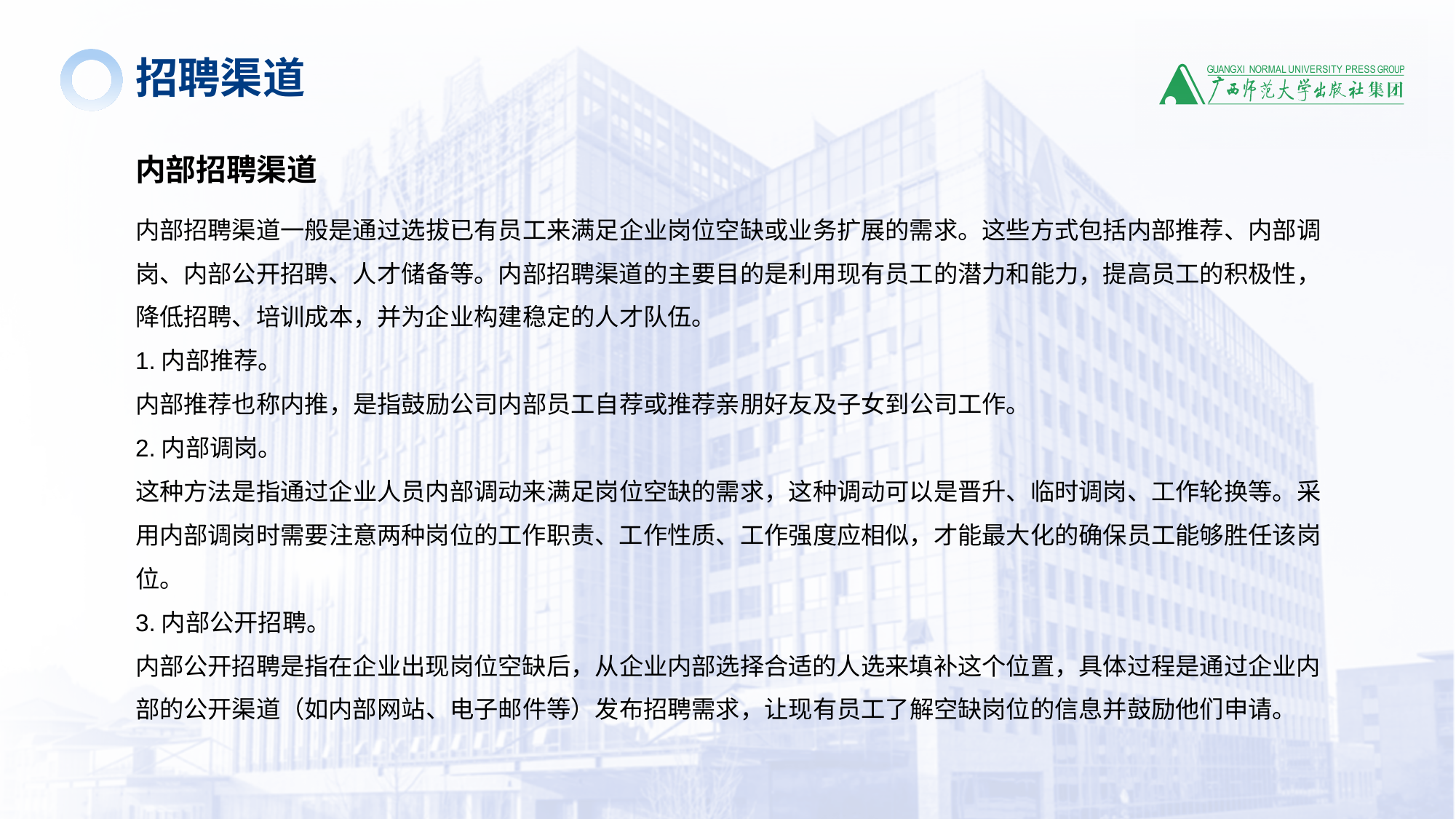

招聘渠道

内部招聘渠道
内部招聘渠道一般是通过选拔已有员工来满足企业岗位空缺或业务扩展的需求。这些方式包括内部推荐、内部调岗、内部公开招聘、人才储备等。内部招聘渠道的主要目的是利用现有员工的潜力和能力，提高员工的积极性，降低招聘、培训成本，并为企业构建稳定的人才队伍。
1.内部推荐。
内部推荐也称内推，是指鼓励公司内部员工自荐或推荐亲朋好友及子女到公司工作。
2.内部调岗。
这种方法是指通过企业人员内部调动来满足岗位空缺的需求，这种调动可以是晋升、临时调岗、工作轮换等。采用内部调岗时需要注意两种岗位的工作职责、工作性质、工作强度应相似，才能最大化的确保员工能够胜任该岗位。
3.内部公开招聘。
内部公开招聘是指在企业出现岗位空缺后，从企业内部选择合适的人选来填补这个位置，具体过程是通过企业内部的公开渠道（如内部网站、电子邮件等）发布招聘需求，让现有员工了解空缺岗位的信息并鼓励他们申请。